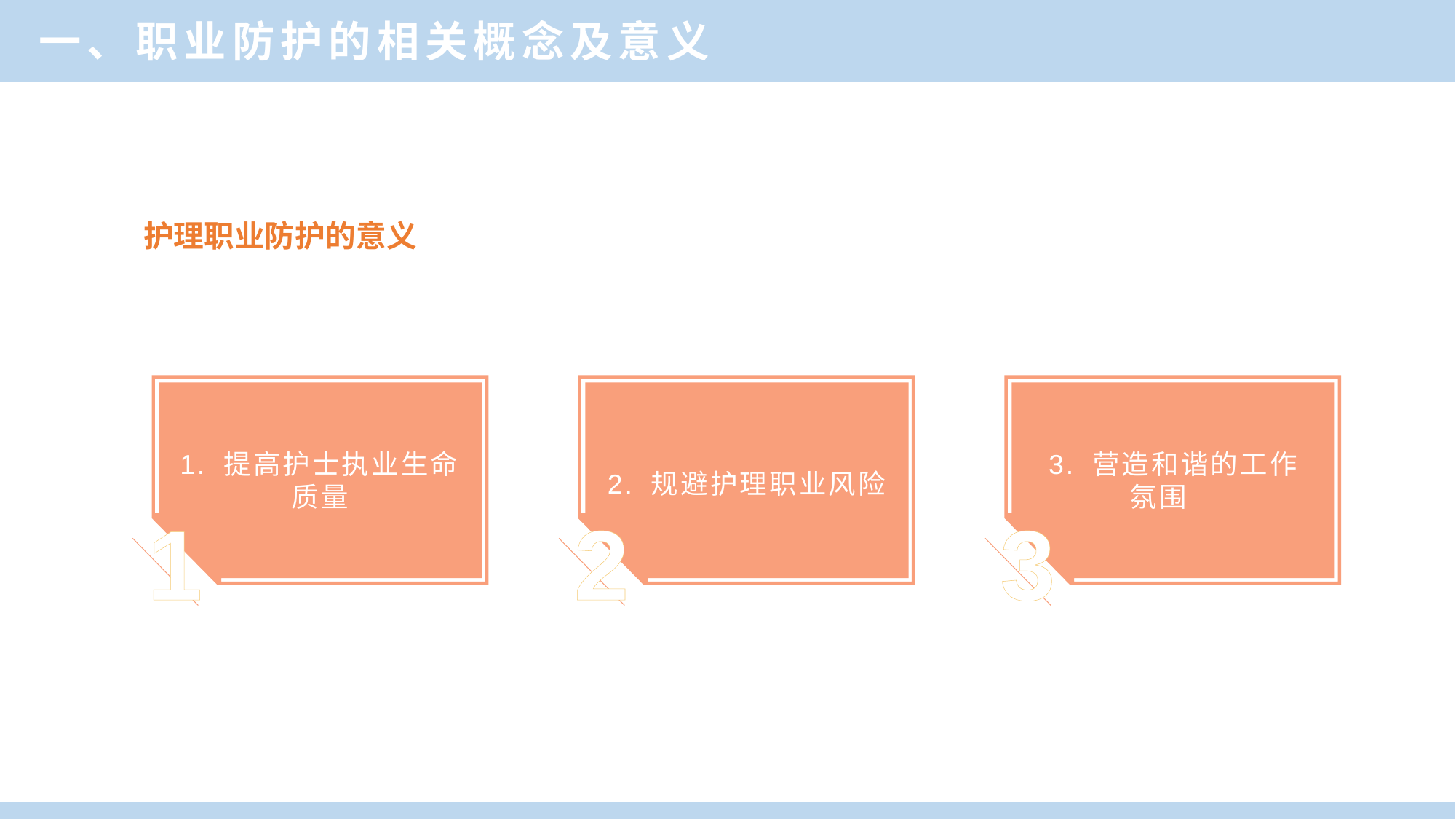

一、职业防护的相关概念及意义
护理职业防护的意义

1. 提高护士执业生命质量
2. 规避护理职业风险
3. 营造和谐的工作
氛围
1
2
3